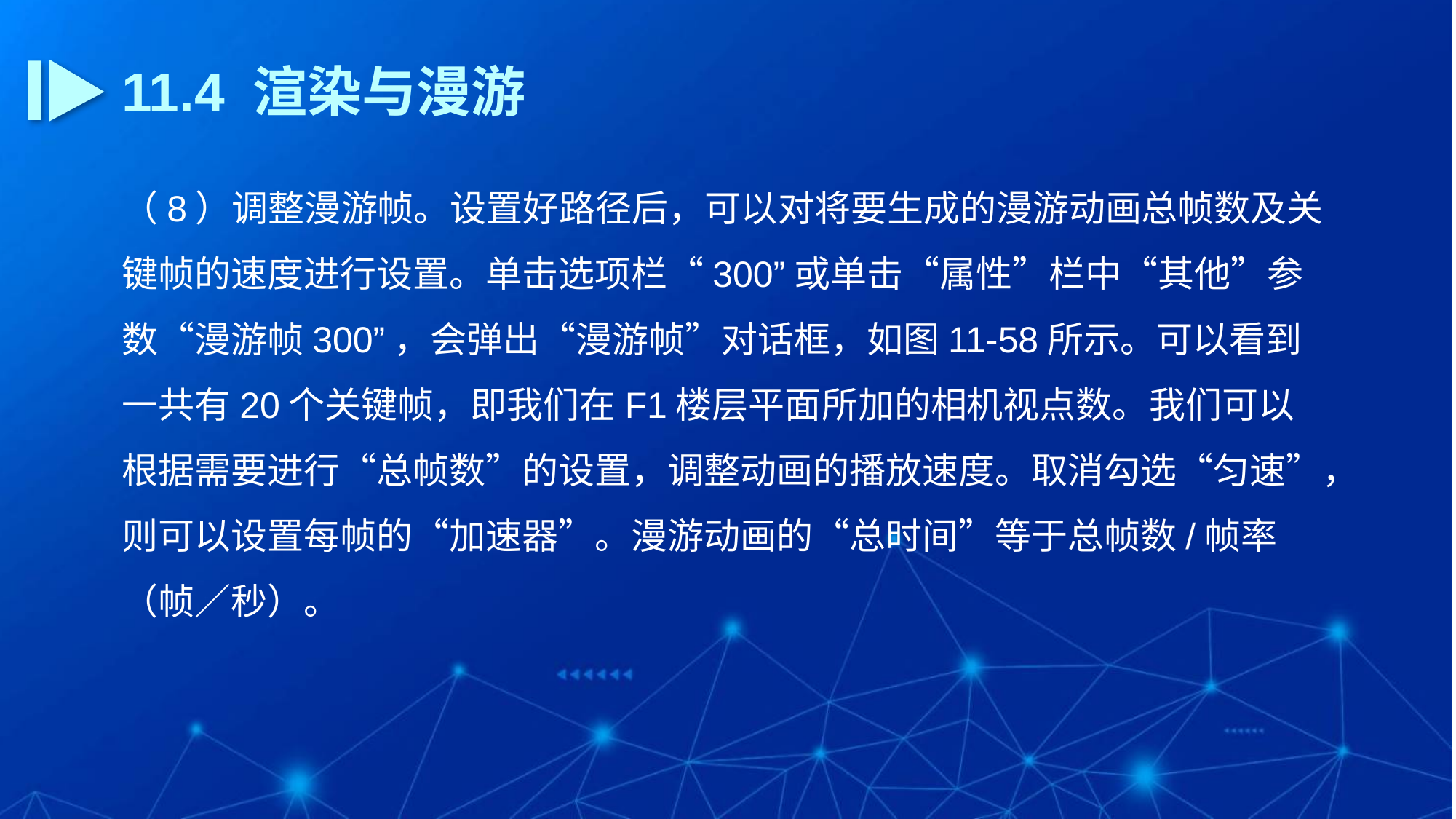

11.4 渲染与漫游

（8）调整漫游帧。设置好路径后，可以对将要生成的漫游动画总帧数及关键帧的速度进行设置。单击选项栏“300”或单击“属性”栏中“其他”参数“漫游帧300”，会弹出“漫游帧”对话框，如图11-58所示。可以看到一共有20个关键帧，即我们在F1楼层平面所加的相机视点数。我们可以根据需要进行“总帧数”的设置，调整动画的播放速度。取消勾选“匀速”，则可以设置每帧的“加速器”。漫游动画的“总时间”等于总帧数/帧率（帧／秒）。